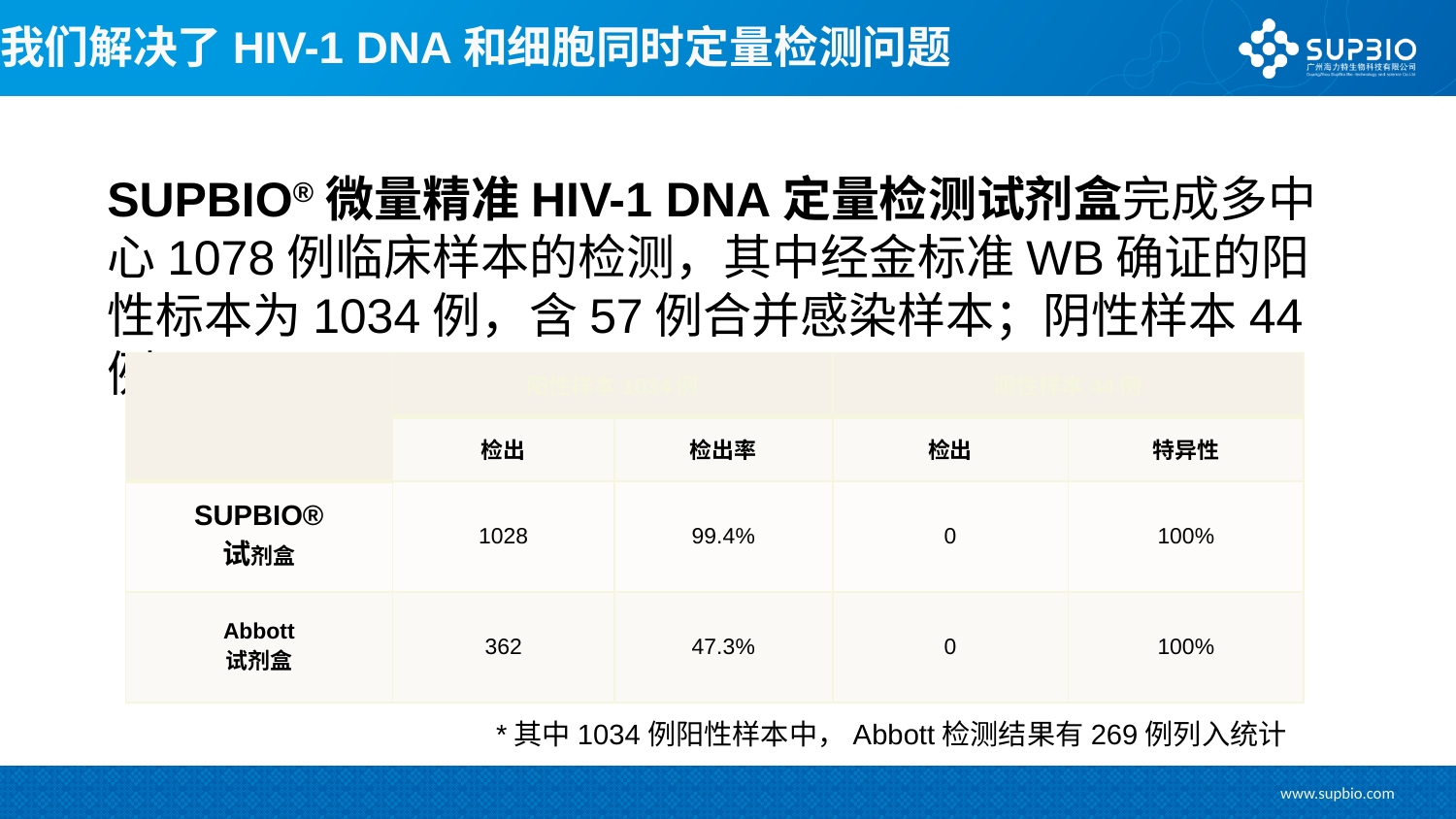

# 我们解决了HIV-1 DNA和细胞同时定量检测问题
SUPBIO®微量精准HIV-1 DNA定量检测试剂盒完成多中心1078例临床样本的检测，其中经金标准WB确证的阳性标本为1034例，含57例合并感染样本；阴性样本44例。
|  | 阳性样本1034例 |  | 阴性样本44例 |  |
| --- | --- | --- | --- | --- |
|  | 检出 | 检出率 | 检出 | 特异性 |
| SUPBIO® 试剂盒 | 1028 | 99.4% | 0 | 100% |
| Abbott 试剂盒 | 362 | 47.3% | 0 | 100% |
*其中1034例阳性样本中，Abbott检测结果有269例列入统计
17